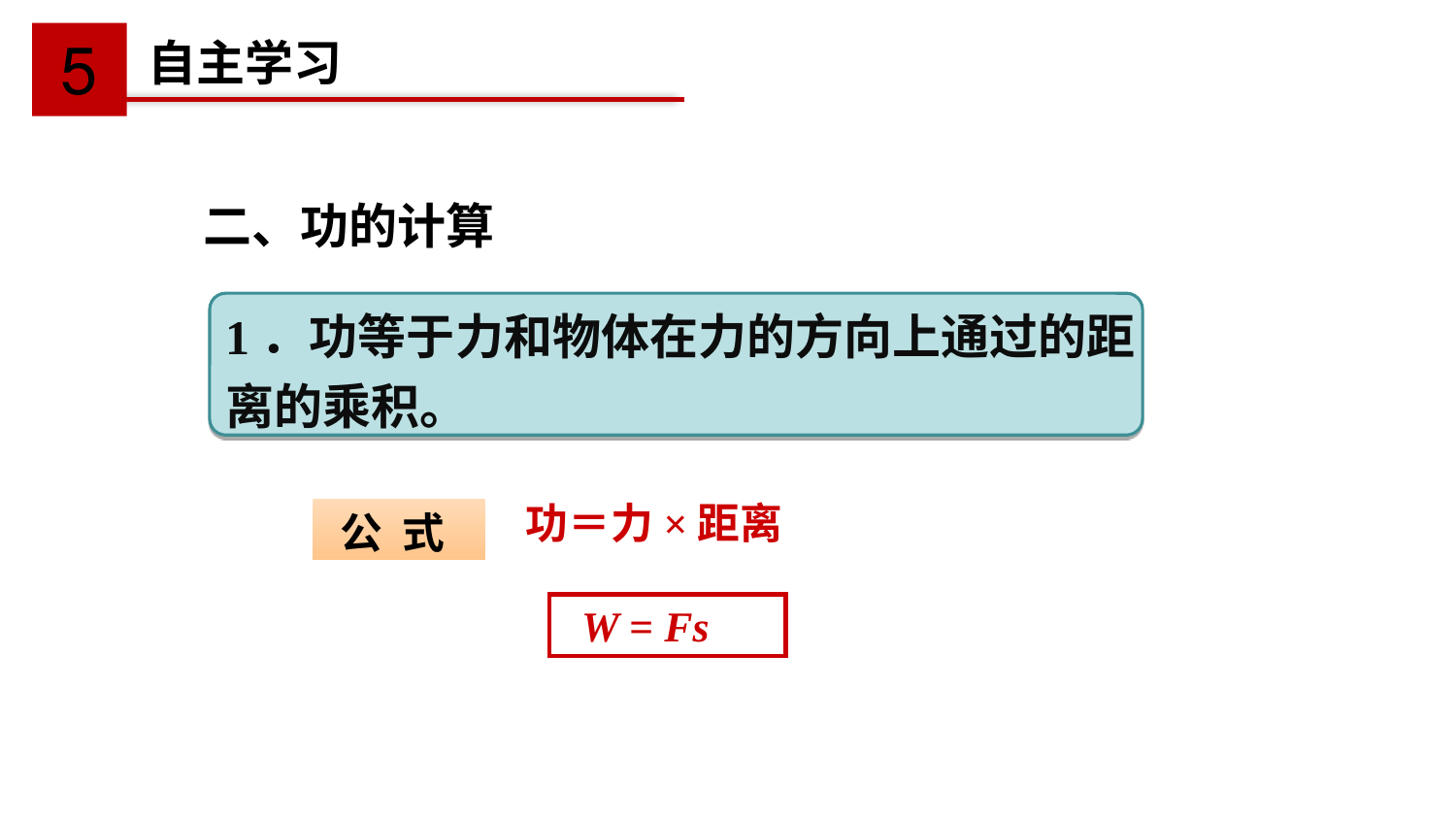

5
自主学习
二、功的计算
1．功等于力和物体在力的方向上通过的距离的乘积。
功＝力×距离
公  式

  W = Fs